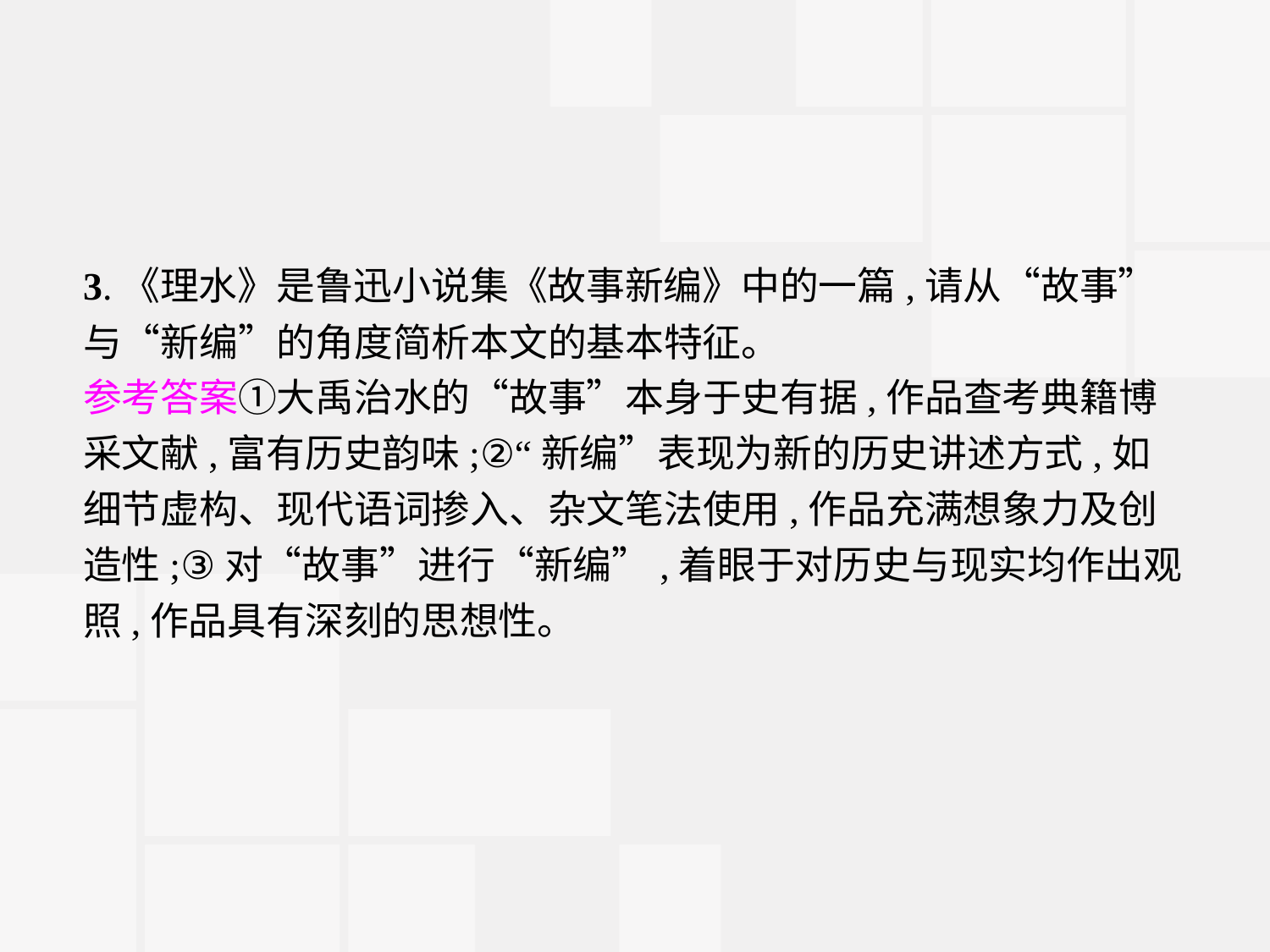

3.《理水》是鲁迅小说集《故事新编》中的一篇,请从“故事”与“新编”的角度简析本文的基本特征。
参考答案①大禹治水的“故事”本身于史有据,作品查考典籍博采文献,富有历史韵味;②“新编”表现为新的历史讲述方式,如细节虚构、现代语词掺入、杂文笔法使用,作品充满想象力及创造性;③对“故事”进行“新编”,着眼于对历史与现实均作出观照,作品具有深刻的思想性。